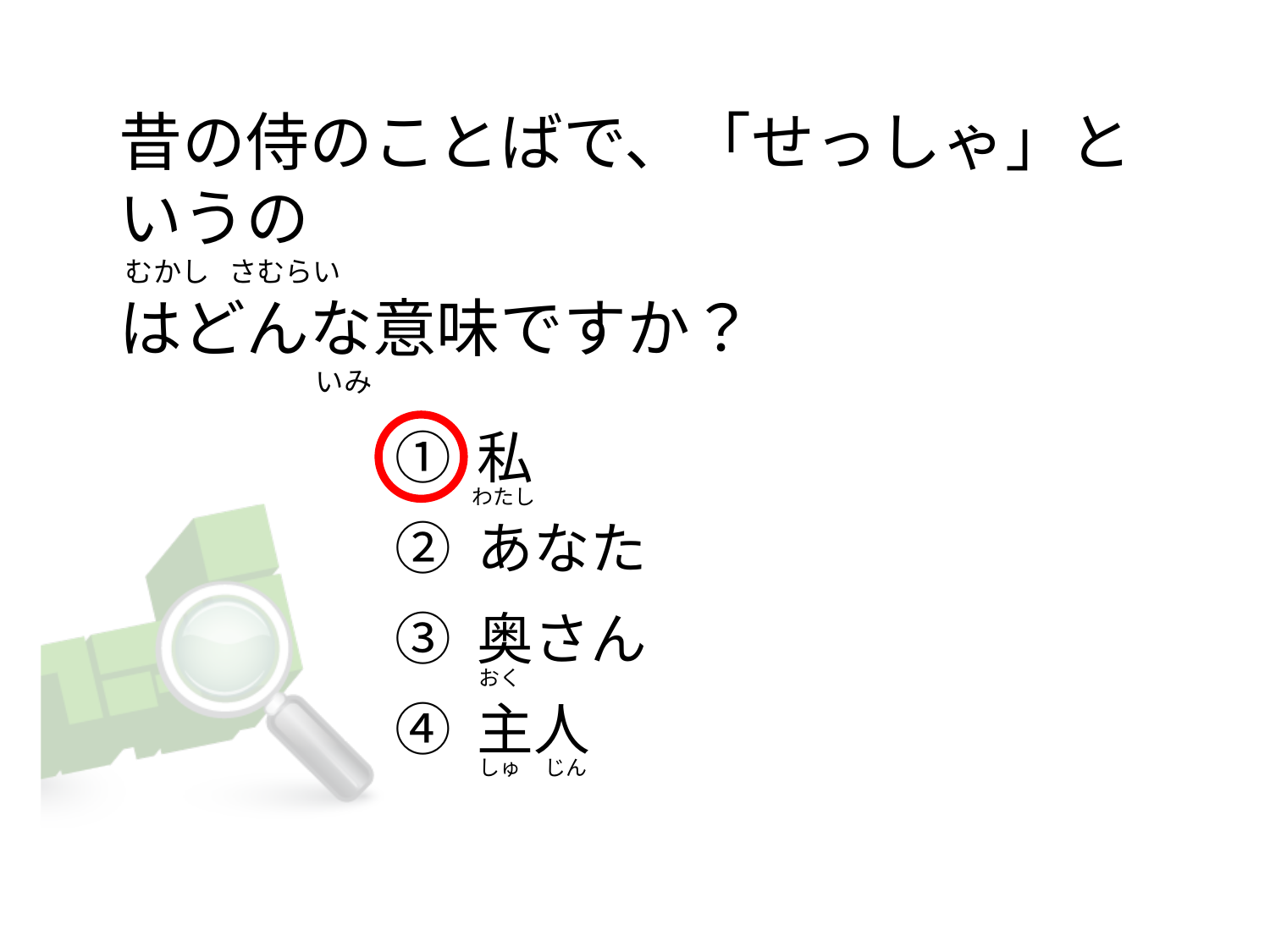

# 昔の侍のことばで、「せっしゃ」というの むかし   さむらい はどんな意味ですか？                                    いみ

① 私
② あなた
③ 奥さん
④ 主人
わたし
おく
しゅ     じん